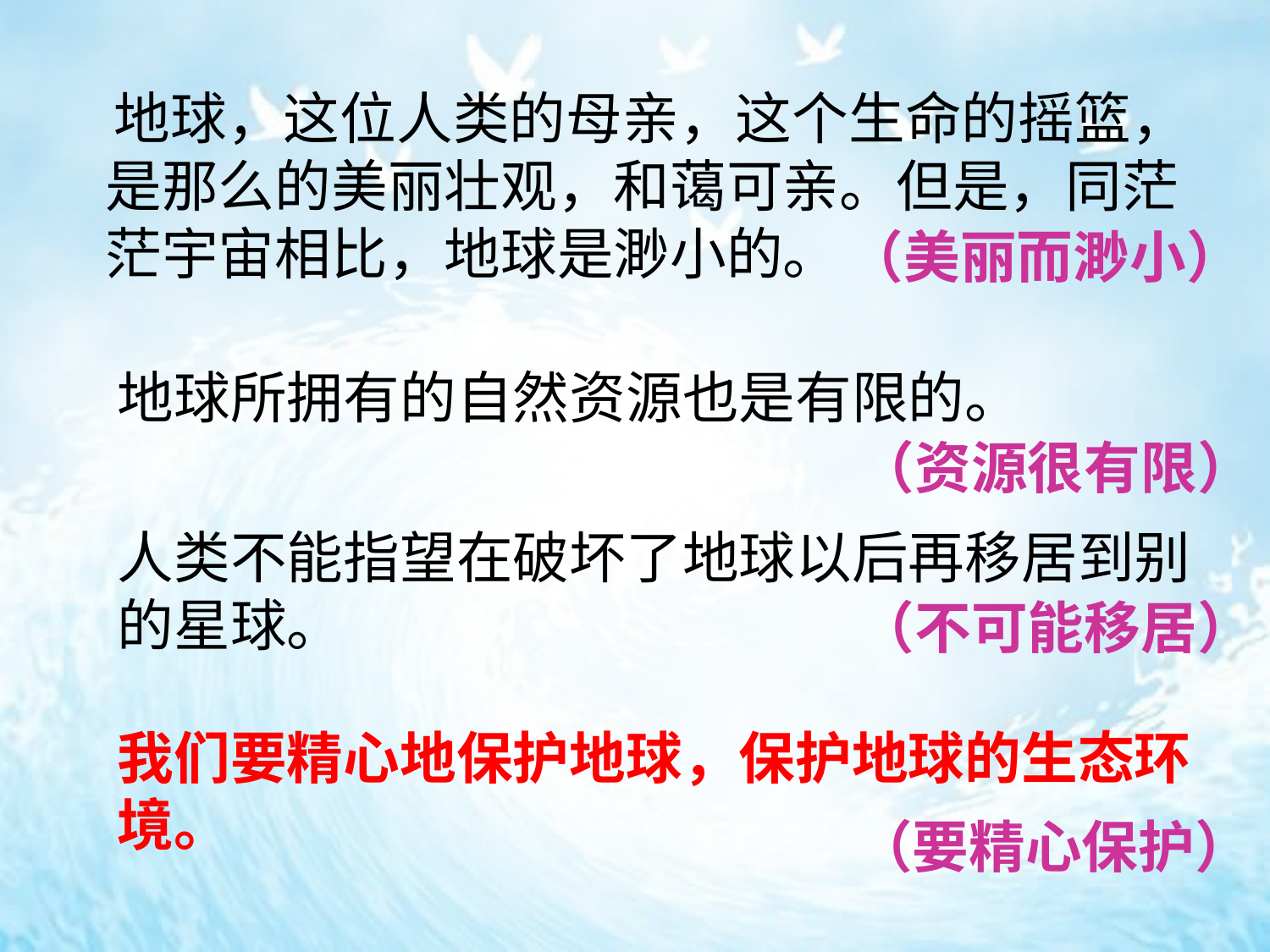

地球，这位人类的母亲，这个生命的摇篮，是那么的美丽壮观，和蔼可亲。但是，同茫茫宇宙相比，地球是渺小的。
（美丽而渺小）
地球所拥有的自然资源也是有限的。
（资源很有限）
人类不能指望在破坏了地球以后再移居到别的星球。
（不可能移居）
我们要精心地保护地球，保护地球的生态环境。
（要精心保护）